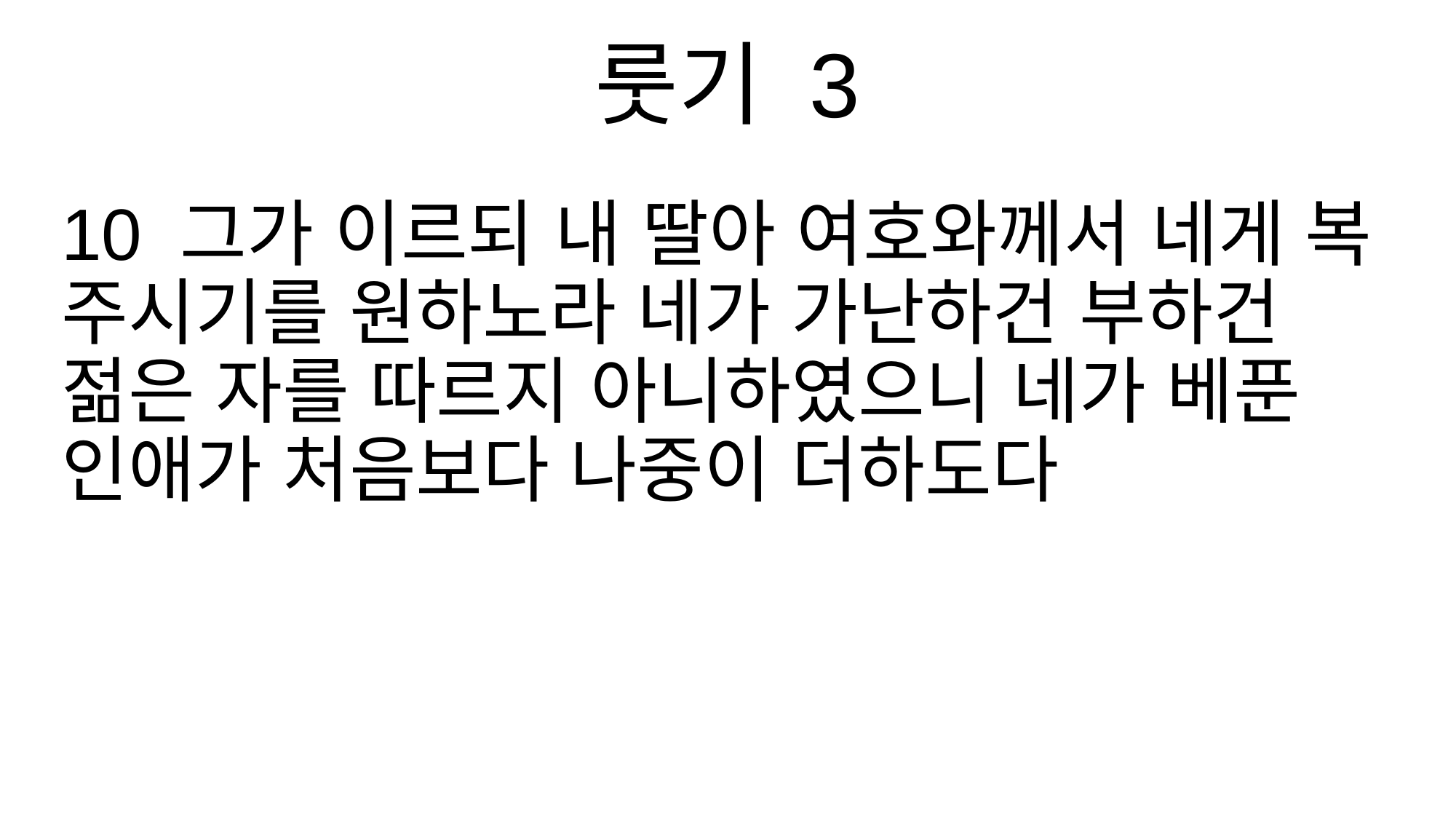

룻기 3
10 그가 이르되 내 딸아 여호와께서 네게 복 주시기를 원하노라 네가 가난하건 부하건 젊은 자를 따르지 아니하였으니 네가 베푼 인애가 처음보다 나중이 더하도다